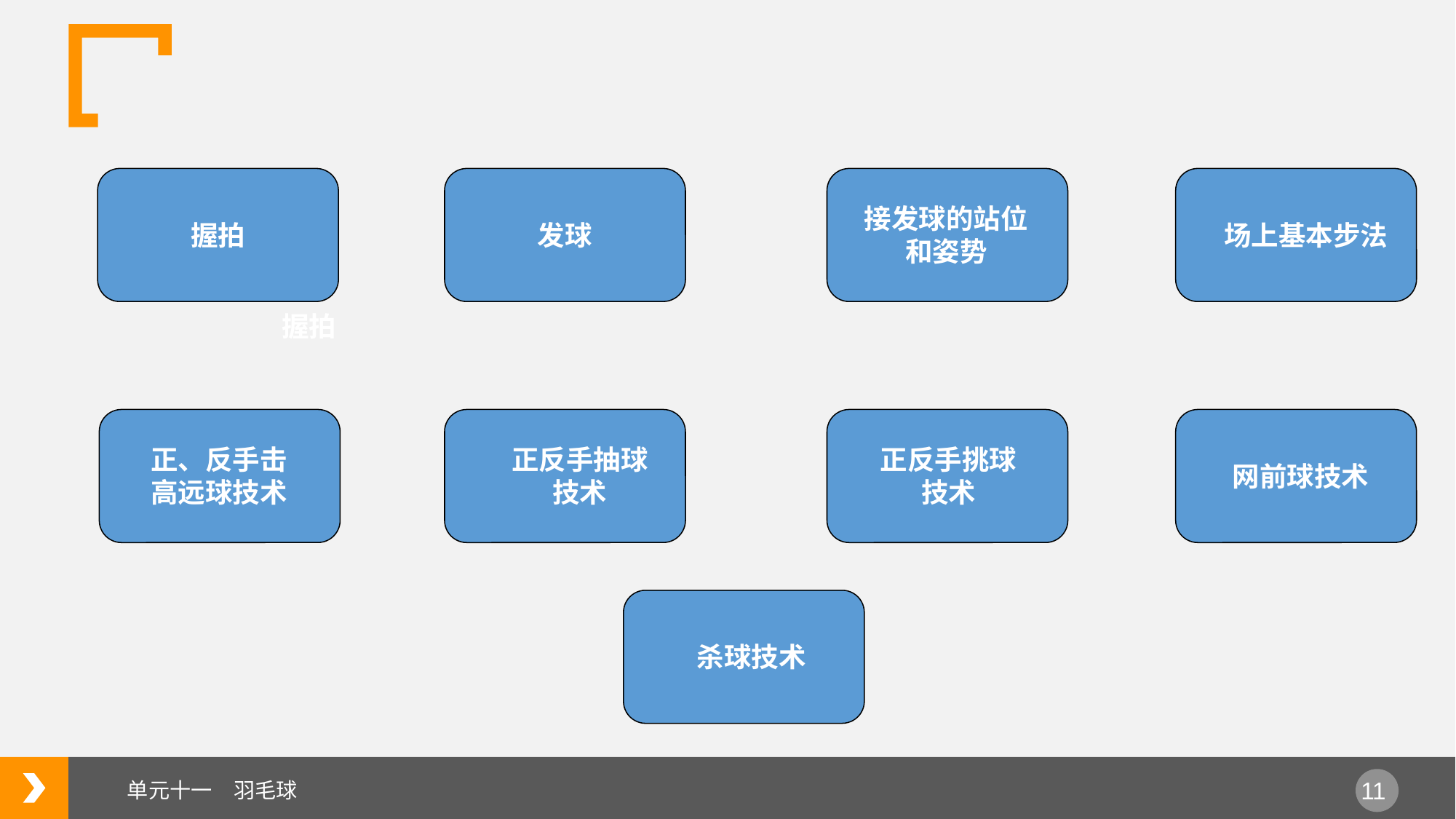

接发球的站位和姿势
握拍
发球
场上基本步法
握拍

正、反手击高远球技术
正反手抽球技术
正反手挑球技术
网前球技术

杀球技术
单元十一　羽毛球